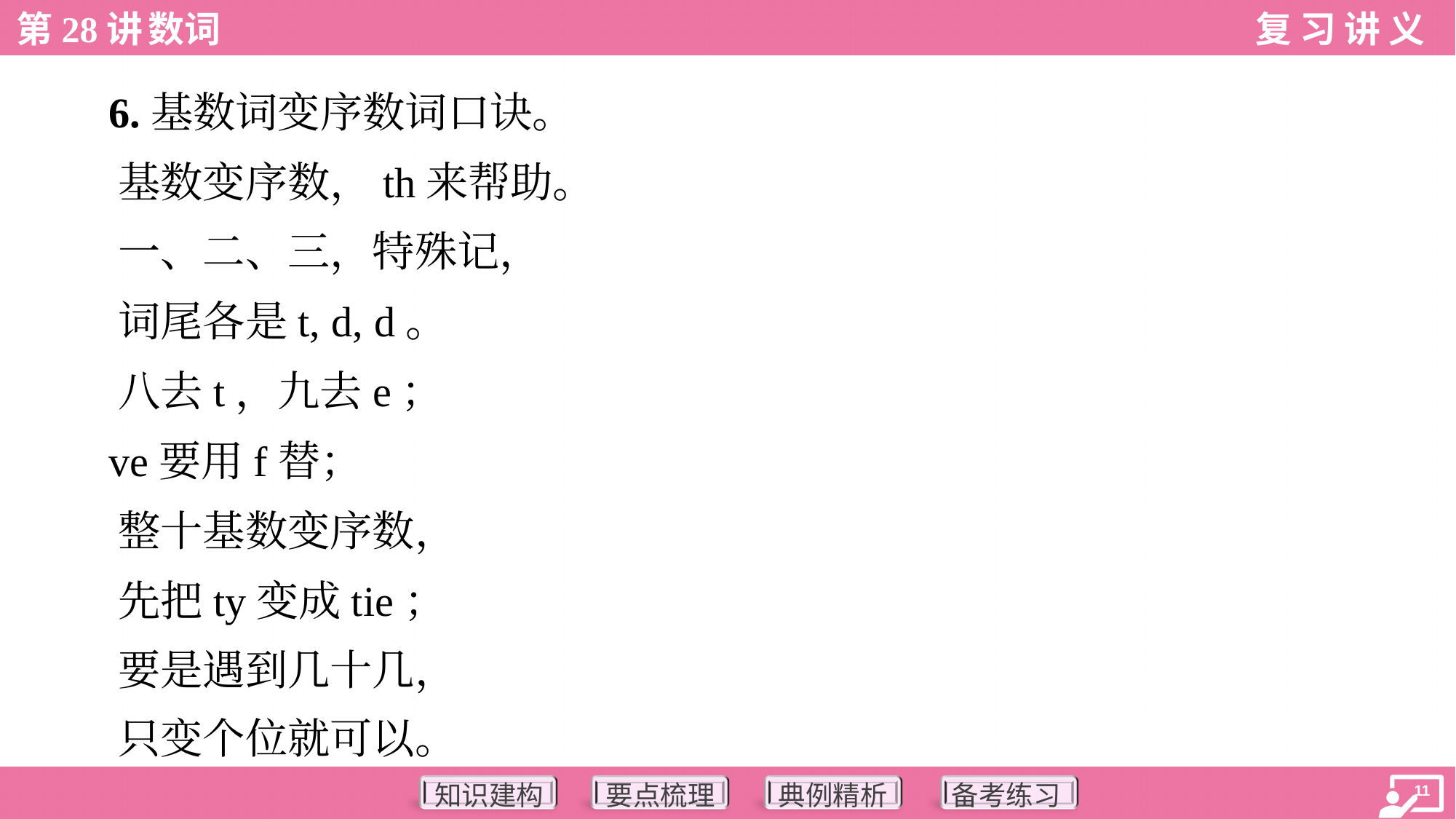

6.基数词变序数词口诀。
    基数变序数，th来帮助。
    一、二、三，特殊记，
    词尾各是t, d, d。
    八去t，九去e；
    ve要用f替；
    整十基数变序数，
    先把ty变成tie；
    要是遇到几十几，
    只变个位就可以。